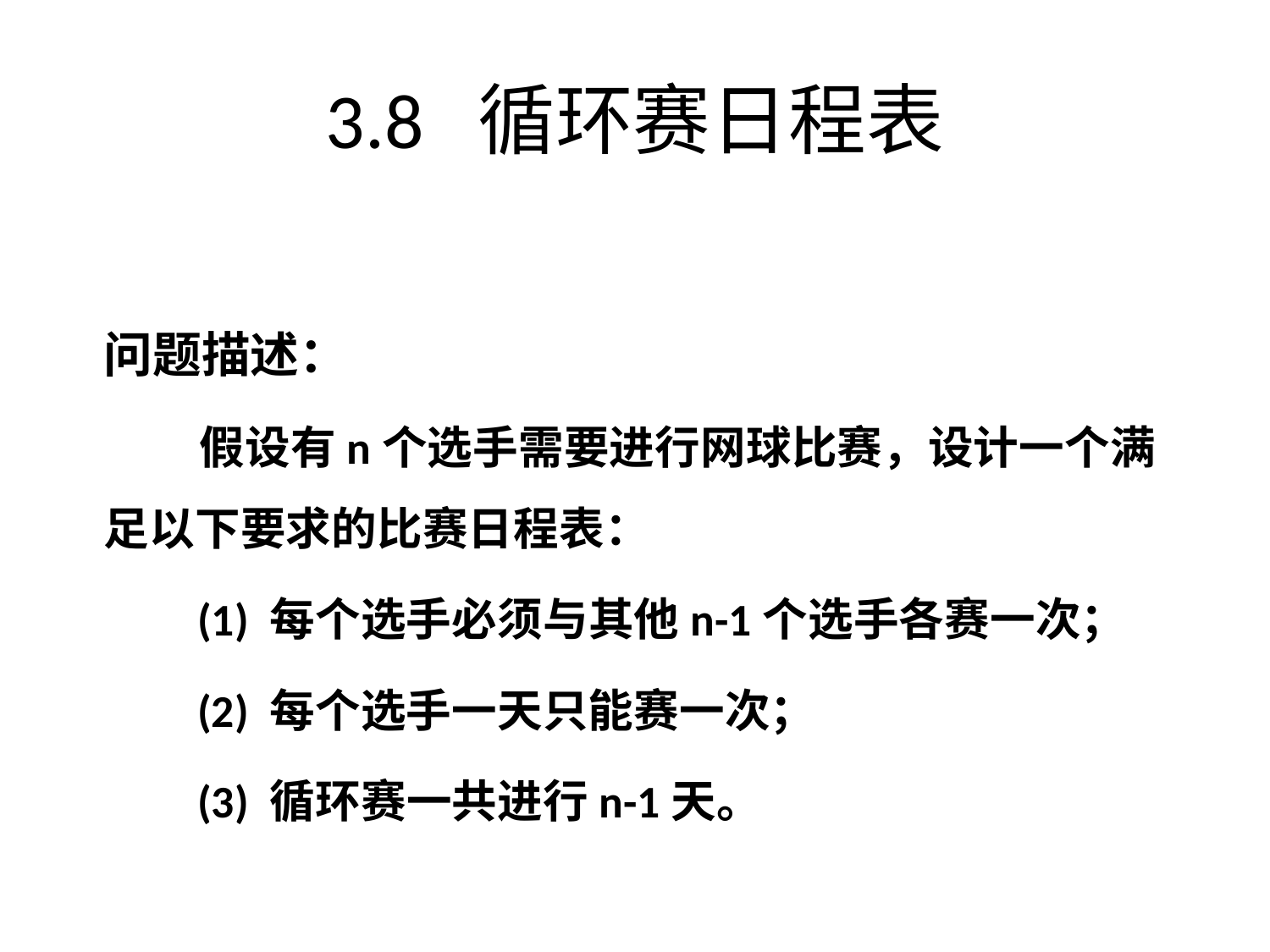

# 3.8  循环赛日程表
问题描述：
         假设有n个选手需要进行网球比赛，设计一个满足以下要求的比赛日程表：
         (1) 每个选手必须与其他n-1个选手各赛一次；
         (2) 每个选手一天只能赛一次；
         (3) 循环赛一共进行n-1天。